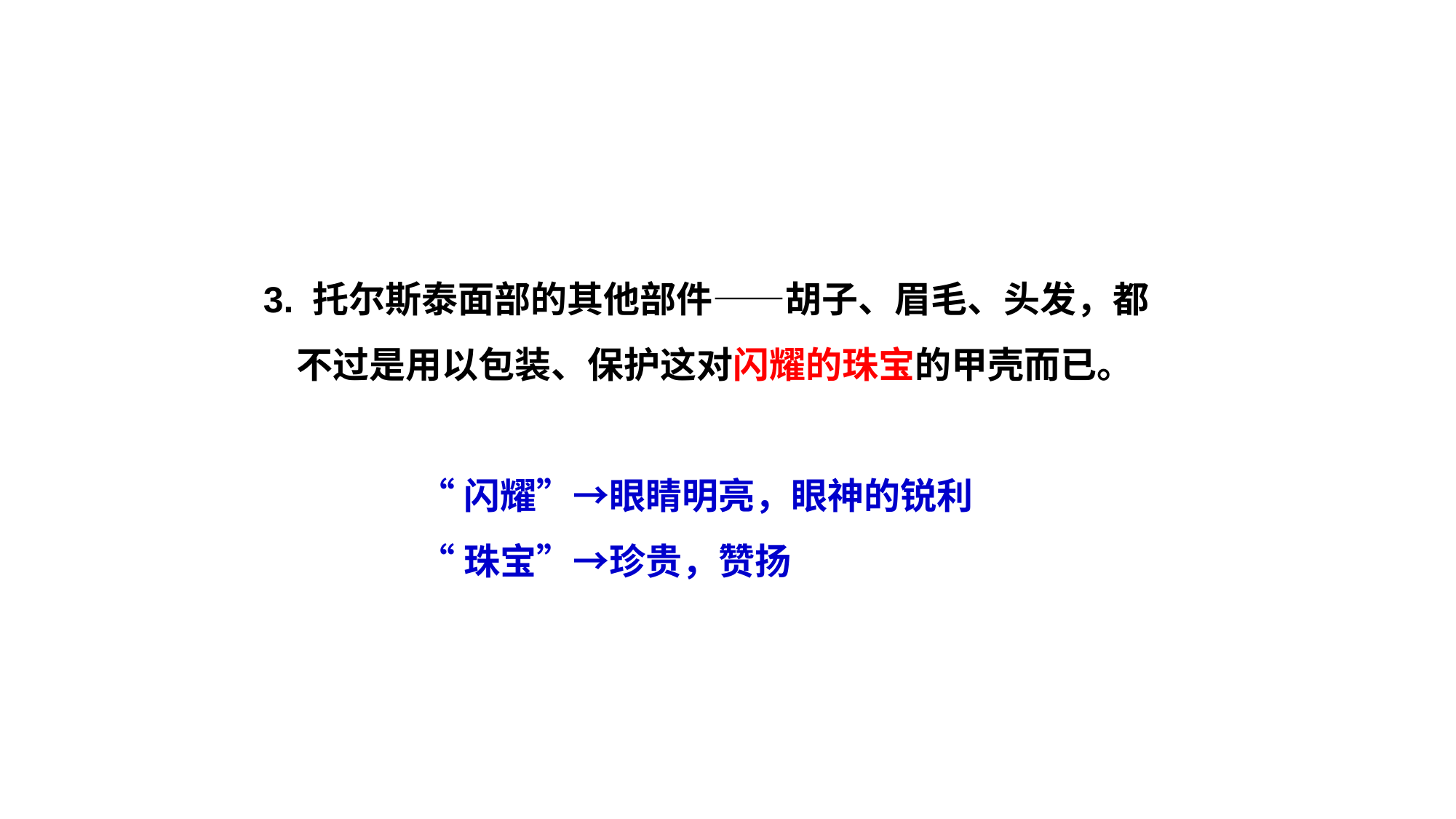

3. 托尔斯泰面部的其他部件——胡子、眉毛、头发，都
   不过是用以包装、保护这对闪耀的珠宝的甲壳而已。

                   “闪耀”→眼睛明亮，眼神的锐利
                   “珠宝”→珍贵，赞扬